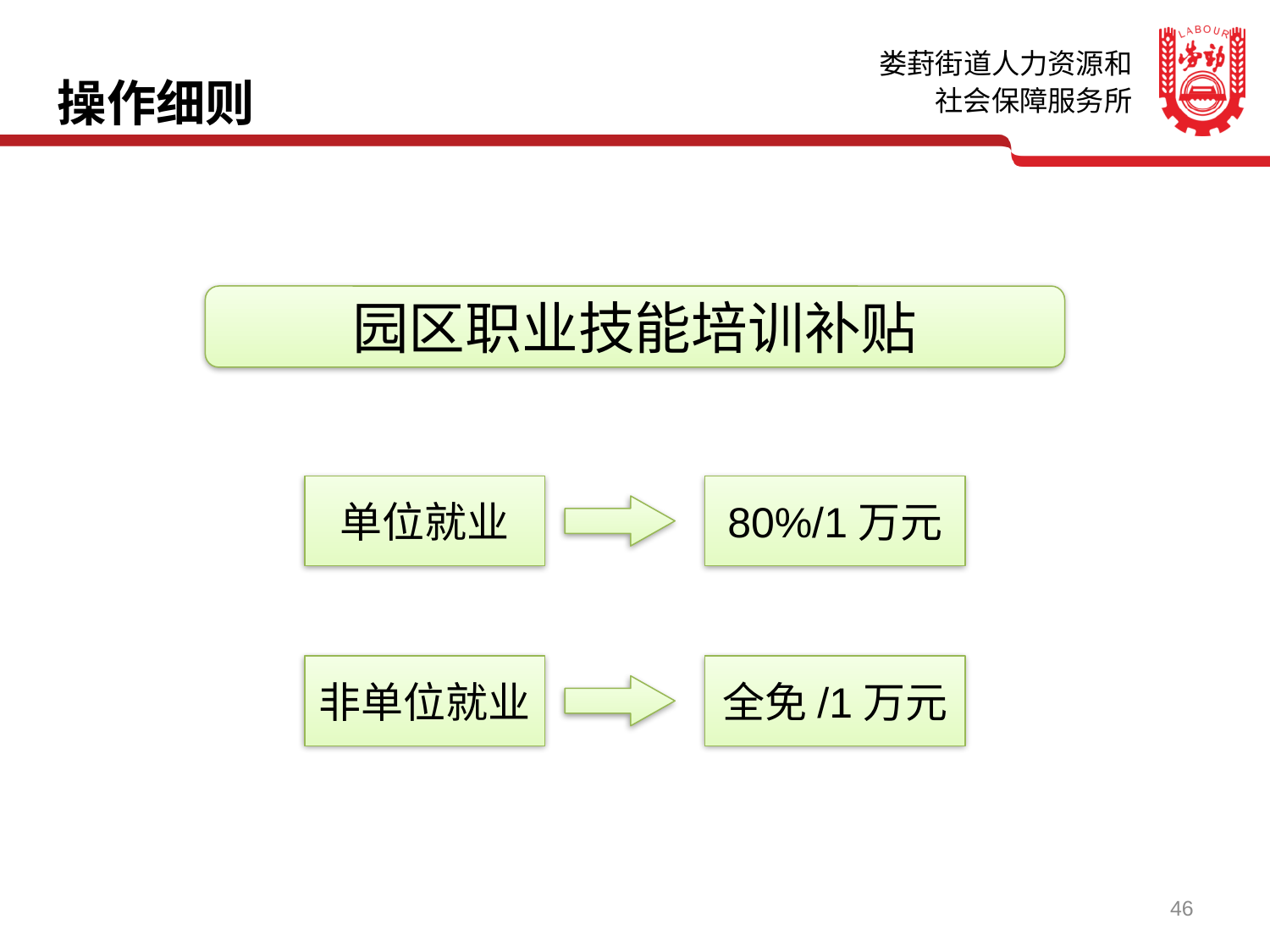

操作细则
园区职业技能培训补贴
单位就业
80%/1万元

非单位就业
全免/1万元

46